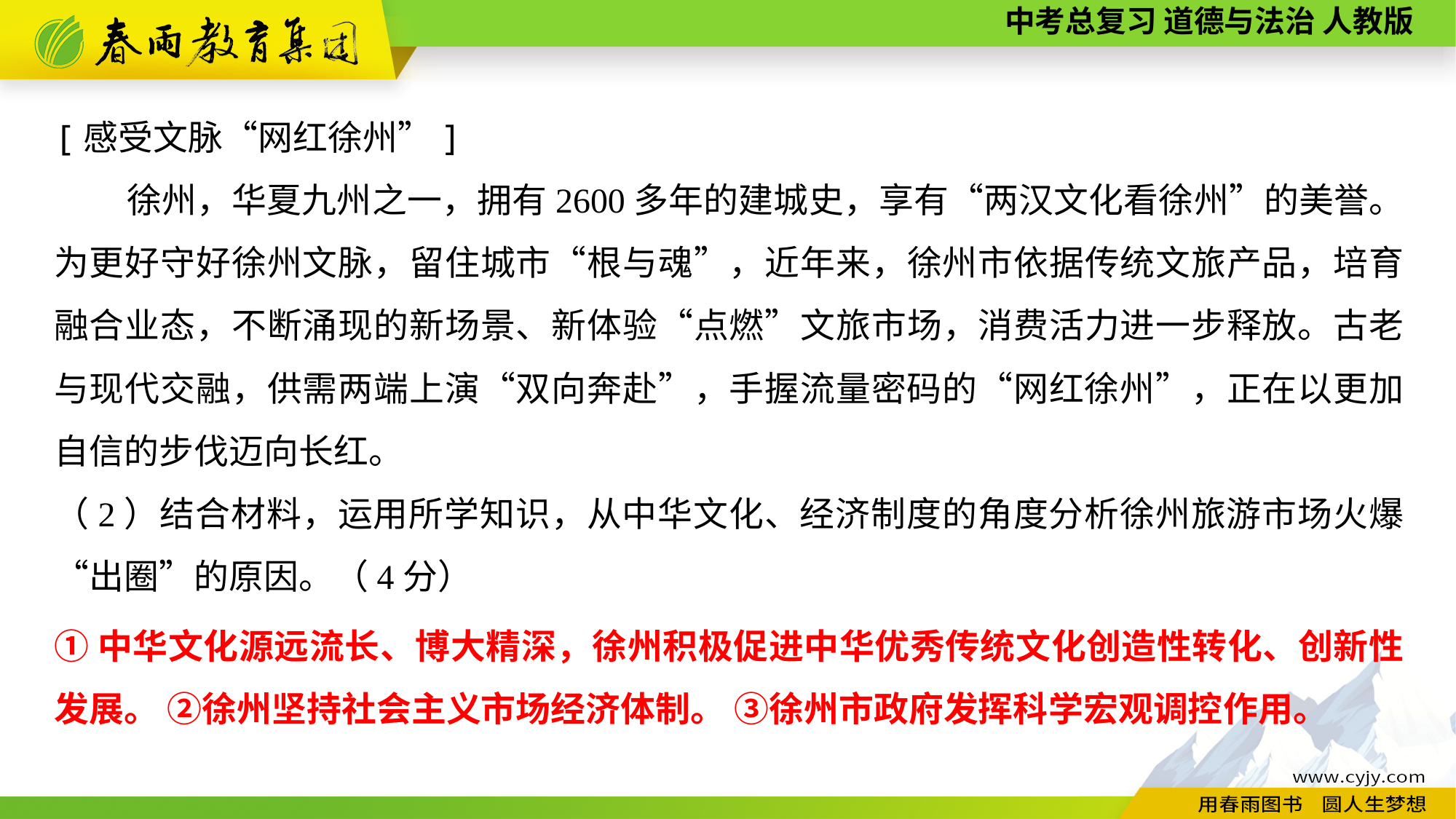

[感受文脉“网红徐州”]
徐州，华夏九州之一，拥有2600多年的建城史，享有“两汉文化看徐州”的美誉。为更好守好徐州文脉，留住城市“根与魂”，近年来，徐州市依据传统文旅产品，培育融合业态，不断涌现的新场景、新体验“点燃”文旅市场，消费活力进一步释放。古老与现代交融，供需两端上演“双向奔赴”，手握流量密码的“网红徐州”，正在以更加自信的步伐迈向长红。
（2）结合材料，运用所学知识，从中华文化、经济制度的角度分析徐州旅游市场火爆“出圈”的原因。（4分）
①中华文化源远流长、博大精深，徐州积极促进中华优秀传统文化创造性转化、创新性发展。 ②徐州坚持社会主义市场经济体制。 ③徐州市政府发挥科学宏观调控作用。